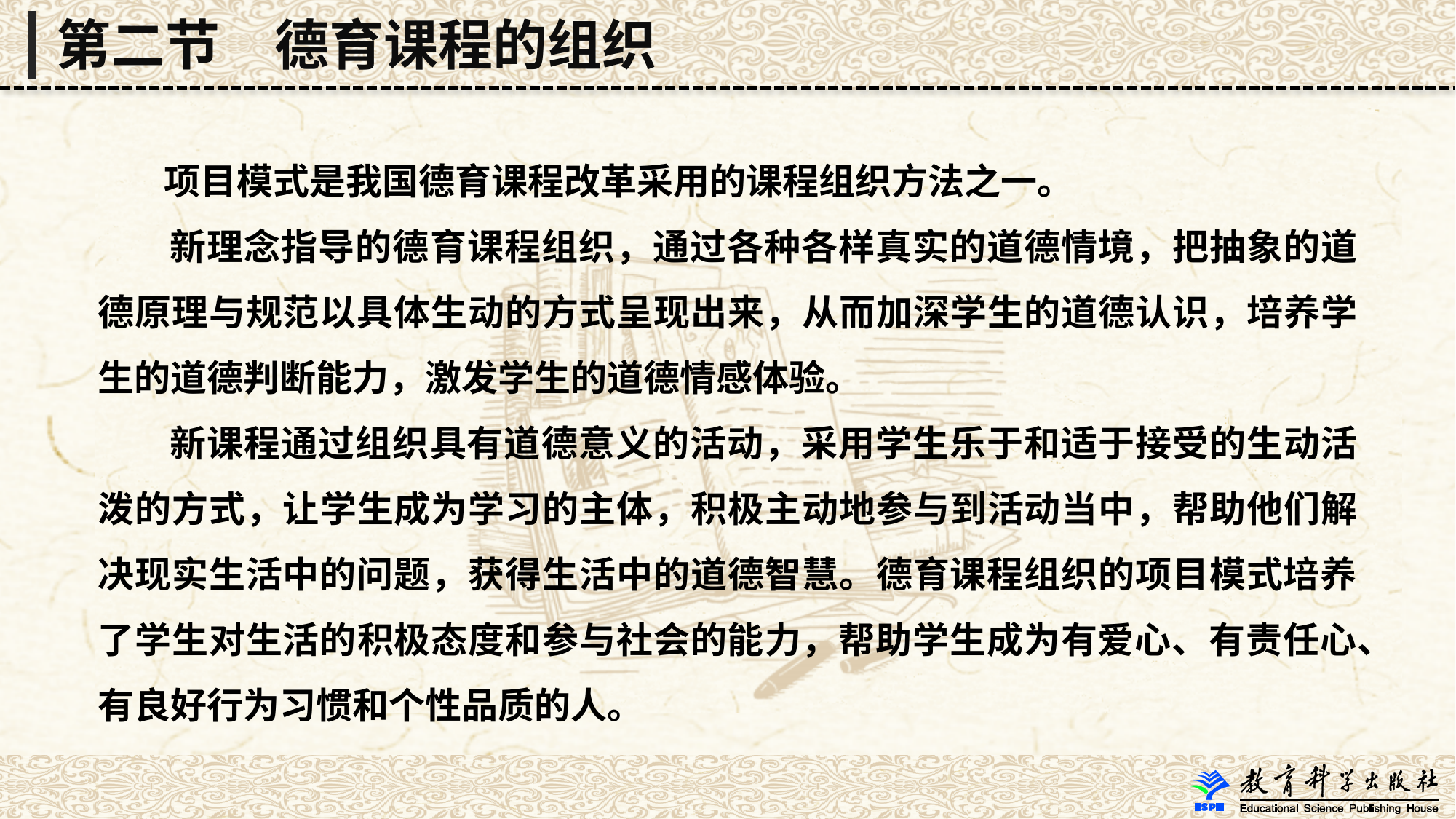

第二节　德育课程的组织
       项目模式是我国德育课程改革采用的课程组织方法之一。
       新理念指导的德育课程组织，通过各种各样真实的道德情境，把抽象的道德原理与规范以具体生动的方式呈现出来，从而加深学生的道德认识，培养学生的道德判断能力，激发学生的道德情感体验。
       新课程通过组织具有道德意义的活动，采用学生乐于和适于接受的生动活泼的方式，让学生成为学习的主体，积极主动地参与到活动当中，帮助他们解决现实生活中的问题，获得生活中的道德智慧。德育课程组织的项目模式培养了学生对生活的积极态度和参与社会的能力，帮助学生成为有爱心、有责任心、有良好行为习惯和个性品质的人。